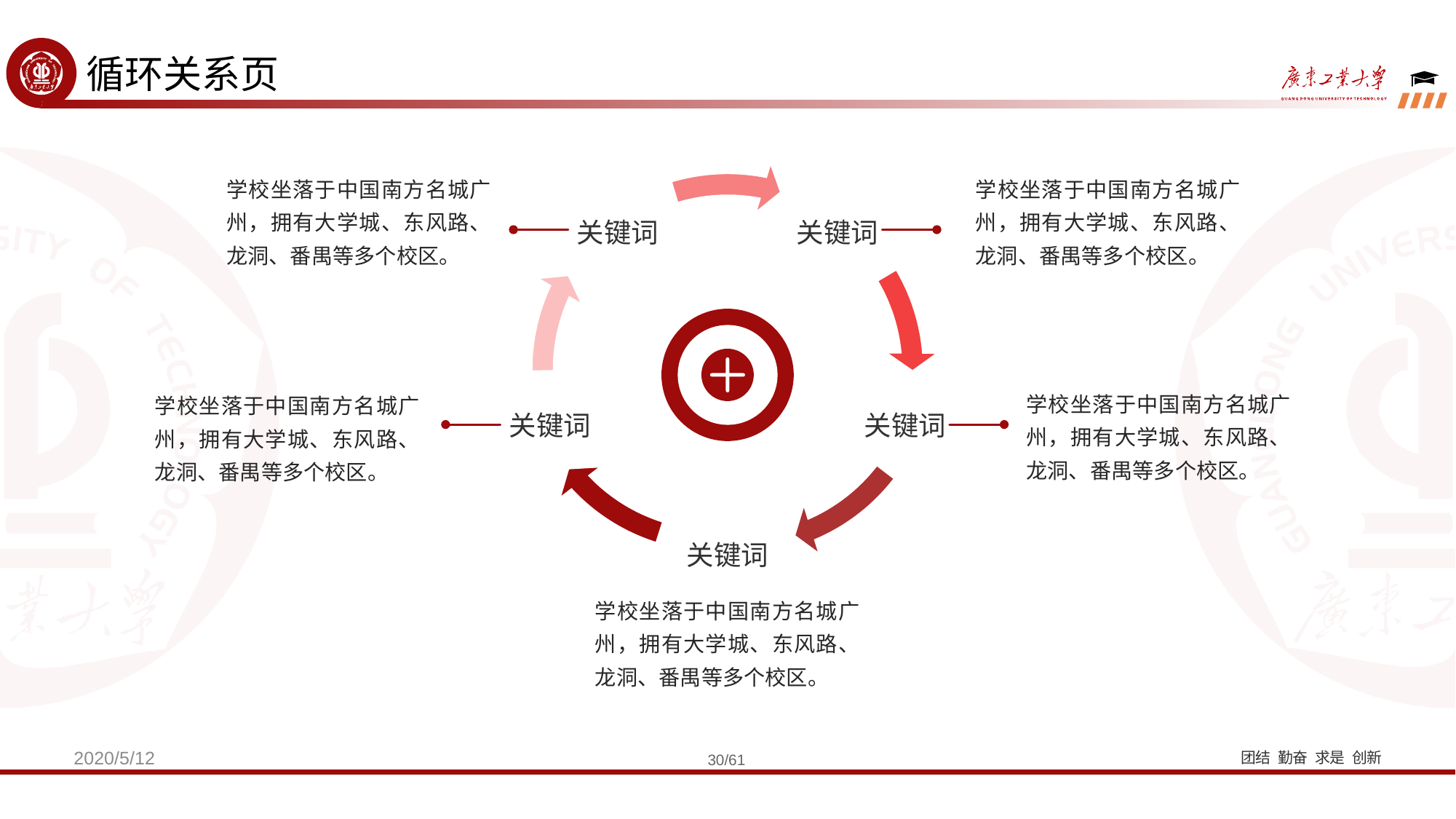

循环关系页

关键词
关键词
关键词
关键词
关键词

学校坐落于中国南方名城广州，拥有大学城、东风路、龙洞、番禺等多个校区。
学校坐落于中国南方名城广州，拥有大学城、东风路、龙洞、番禺等多个校区。

学校坐落于中国南方名城广州，拥有大学城、东风路、龙洞、番禺等多个校区。
学校坐落于中国南方名城广州，拥有大学城、东风路、龙洞、番禺等多个校区。
学校坐落于中国南方名城广州，拥有大学城、东风路、龙洞、番禺等多个校区。